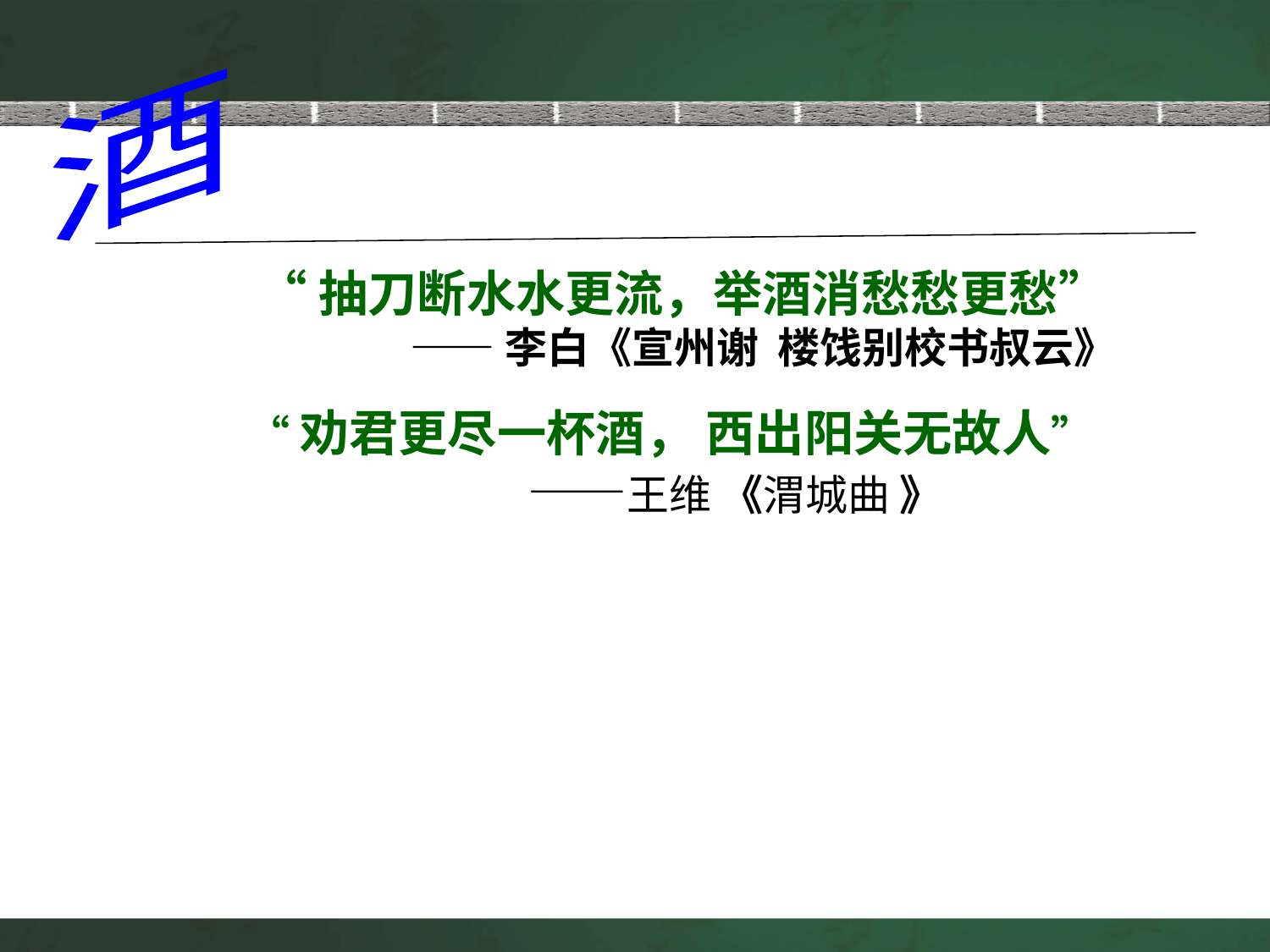

酒

“抽刀断水水更流，举酒消愁愁更愁”
                ——李白《宣州谢  楼饯别校书叔云》
“劝君更尽一杯酒， 西出阳关无故人”
                         ——王维 《渭城曲 》